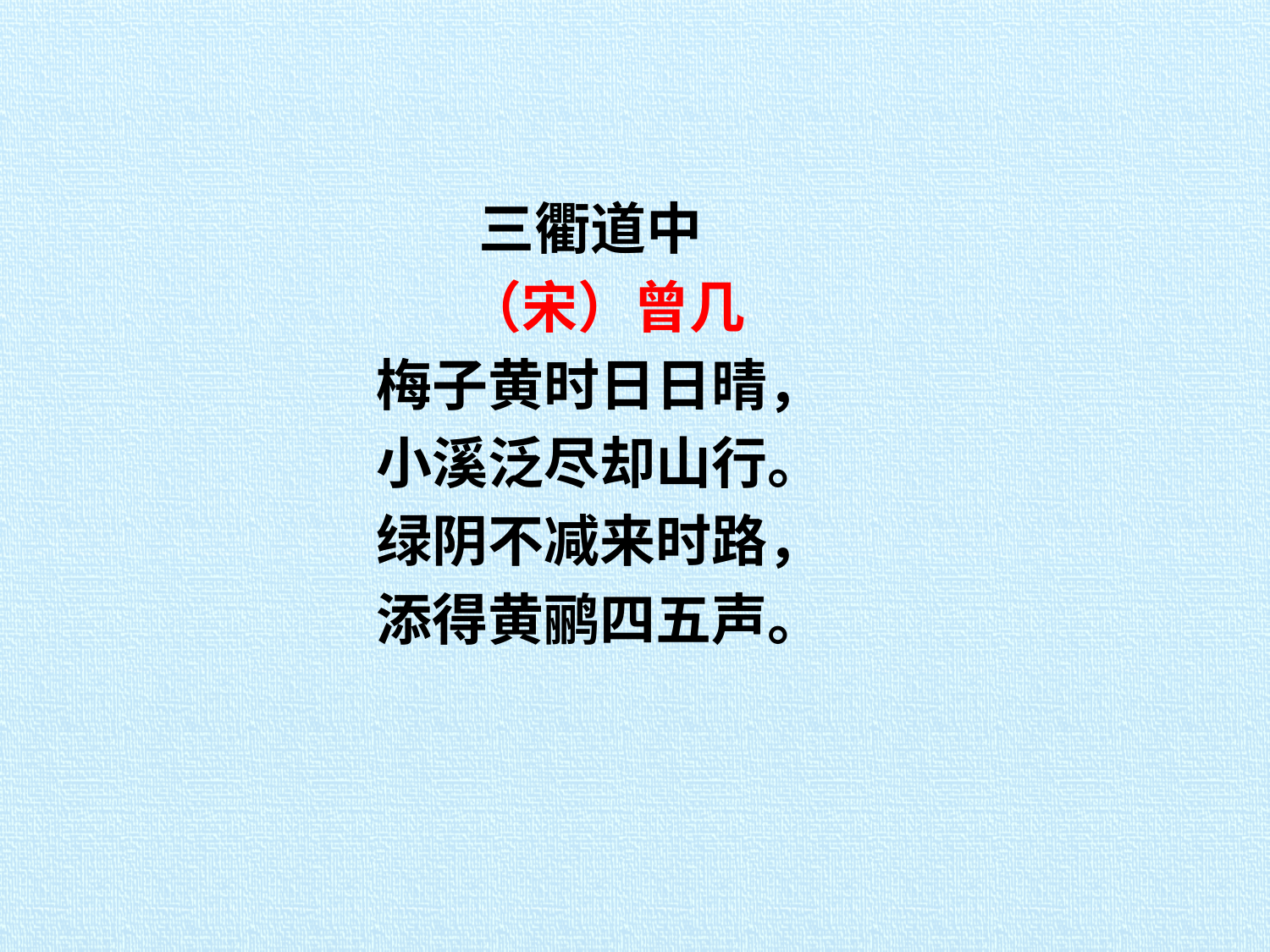

三衢道中
　　（宋）曾几
　　梅子黄时日日晴，
　　小溪泛尽却山行。
　　绿阴不减来时路，
　　添得黄鹂四五声。